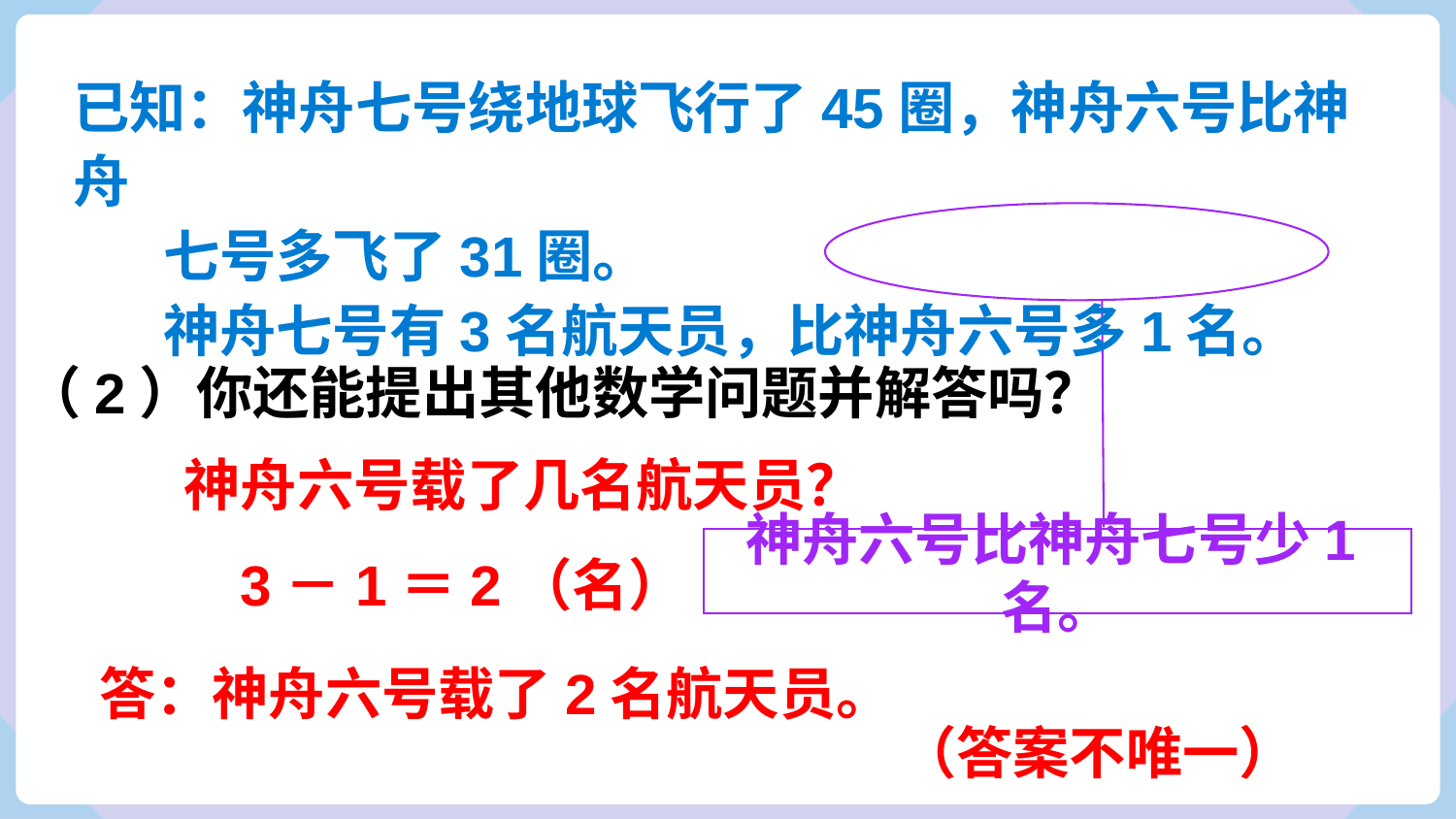

已知：神舟七号绕地球飞行了45圈，神舟六号比神舟
      七号多飞了31圈。
      神舟七号有3名航天员，比神舟六号多1名。

（2）你还能提出其他数学问题并解答吗？
神舟六号载了几名航天员？
神舟六号比神舟七号少1名。
  3－1＝2（名）
答：神舟六号载了2名航天员。
（答案不唯一）